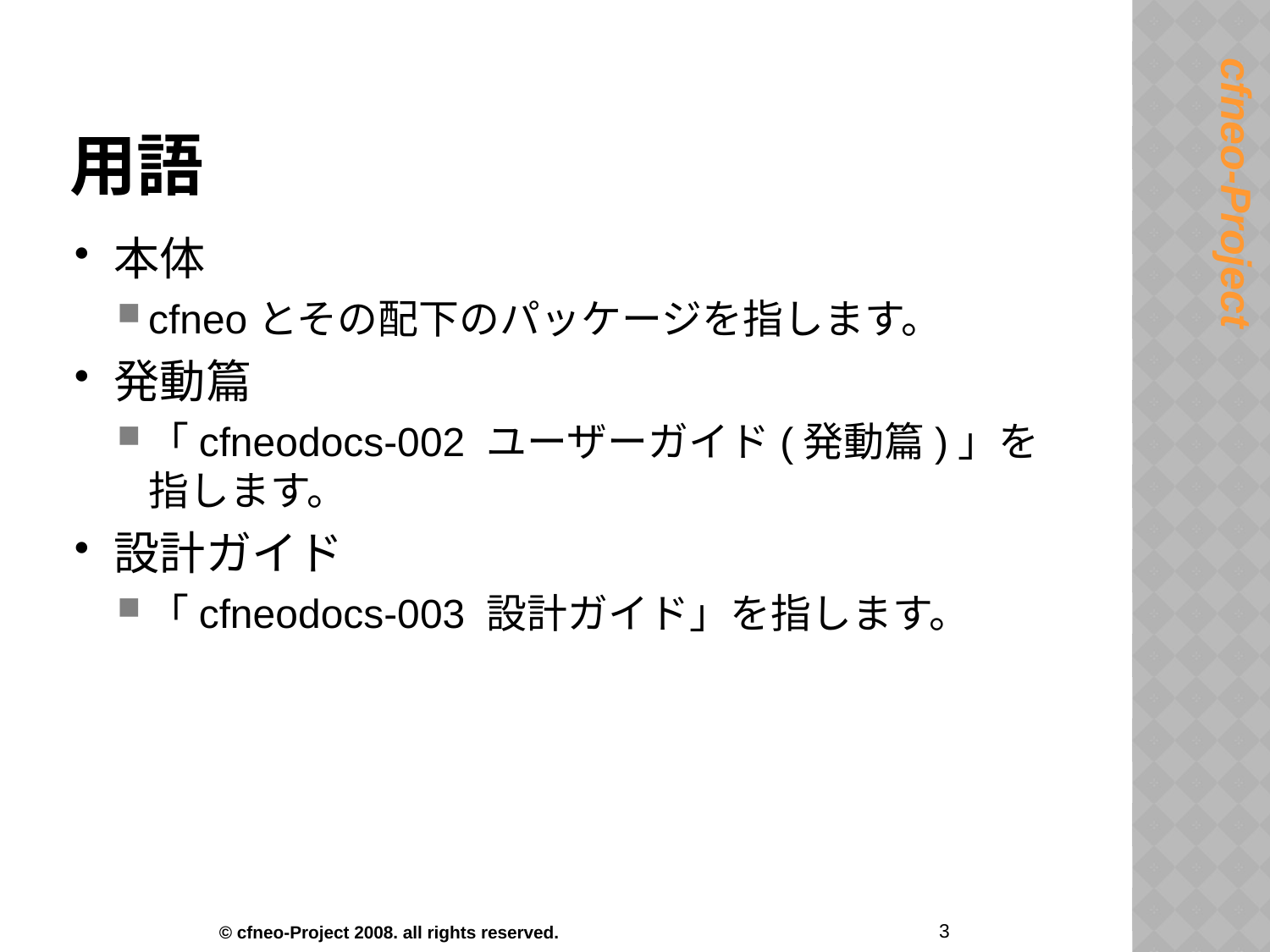

# 用語
本体
cfneoとその配下のパッケージを指します。
発動篇
「cfneodocs-002 ユーザーガイド(発動篇)」を指します。
設計ガイド
「cfneodocs-003 設計ガイド」を指します。
3
© cfneo-Project 2008. all rights reserved.